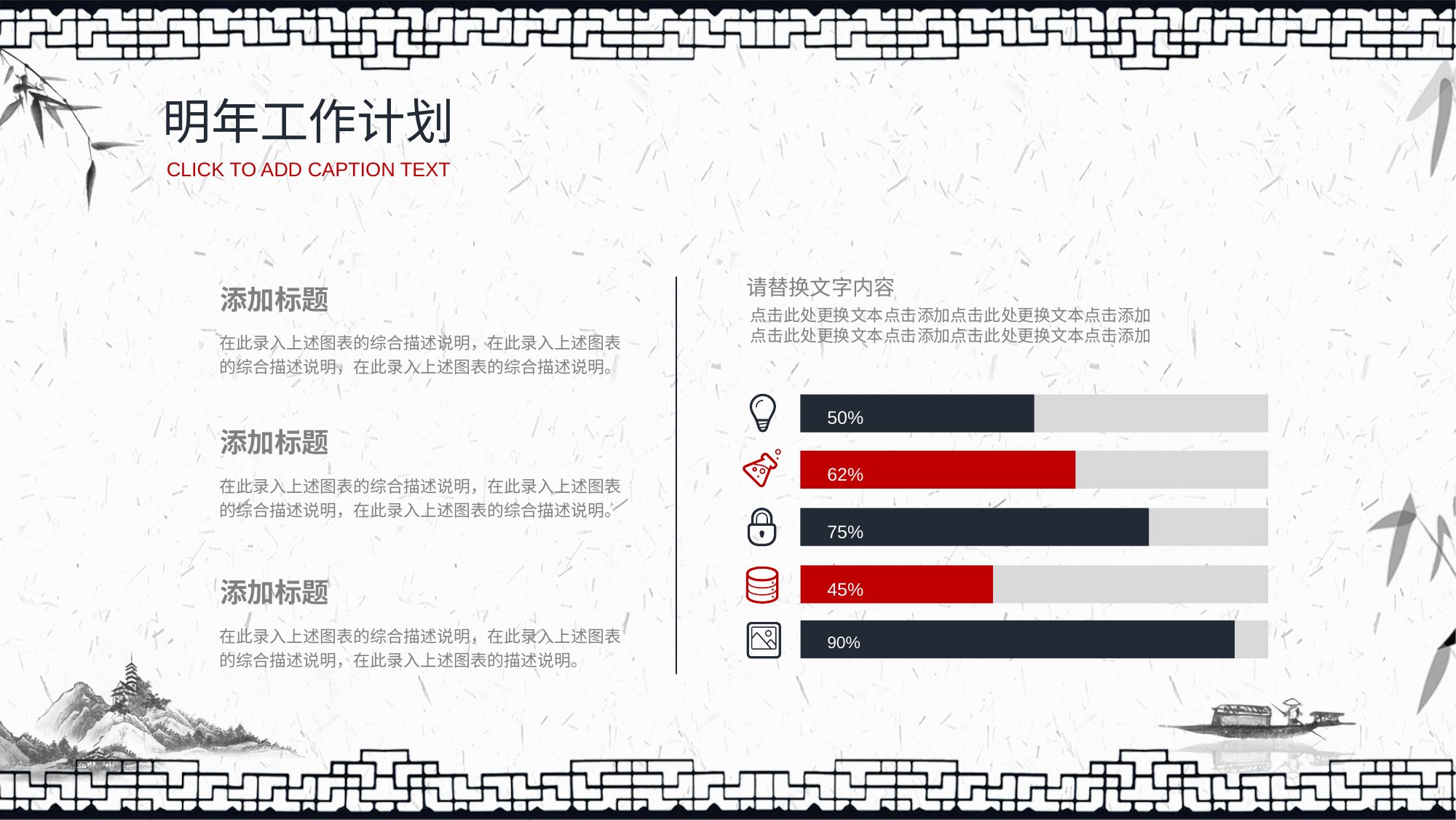

明年工作计划
CLICK TO ADD CAPTION TEXT
请替换文字内容
点击此处更换文本点击添加点击此处更换文本点击添加
点击此处更换文本点击添加点击此处更换文本点击添加

50%

62%

75%

45%

90%
添加标题

在此录入上述图表的综合描述说明，在此录入上述图表的综合描述说明，在此录入上述图表的综合描述说明。
添加标题
在此录入上述图表的综合描述说明，在此录入上述图表的综合描述说明，在此录入上述图表的综合描述说明。
添加标题
在此录入上述图表的综合描述说明，在此录入上述图表的综合描述说明，在此录入上述图表的描述说明。